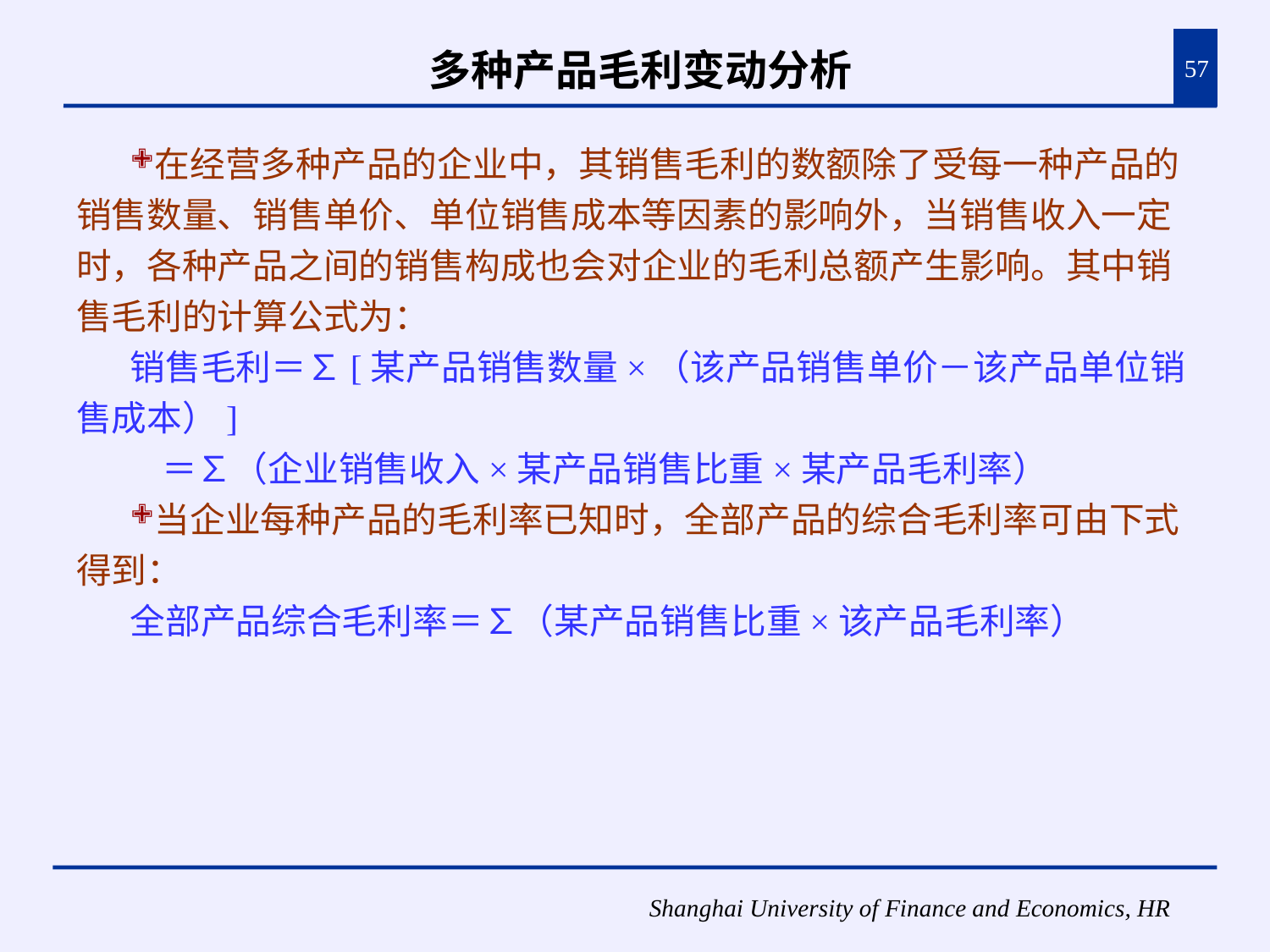

# 多种产品毛利变动分析
57
在经营多种产品的企业中，其销售毛利的数额除了受每一种产品的销售数量、销售单价、单位销售成本等因素的影响外，当销售收入一定时，各种产品之间的销售构成也会对企业的毛利总额产生影响。其中销售毛利的计算公式为：
销售毛利＝∑[某产品销售数量×（该产品销售单价－该产品单位销售成本）]
   ＝∑（企业销售收入×某产品销售比重×某产品毛利率）
当企业每种产品的毛利率已知时，全部产品的综合毛利率可由下式得到：
全部产品综合毛利率＝∑（某产品销售比重×该产品毛利率）